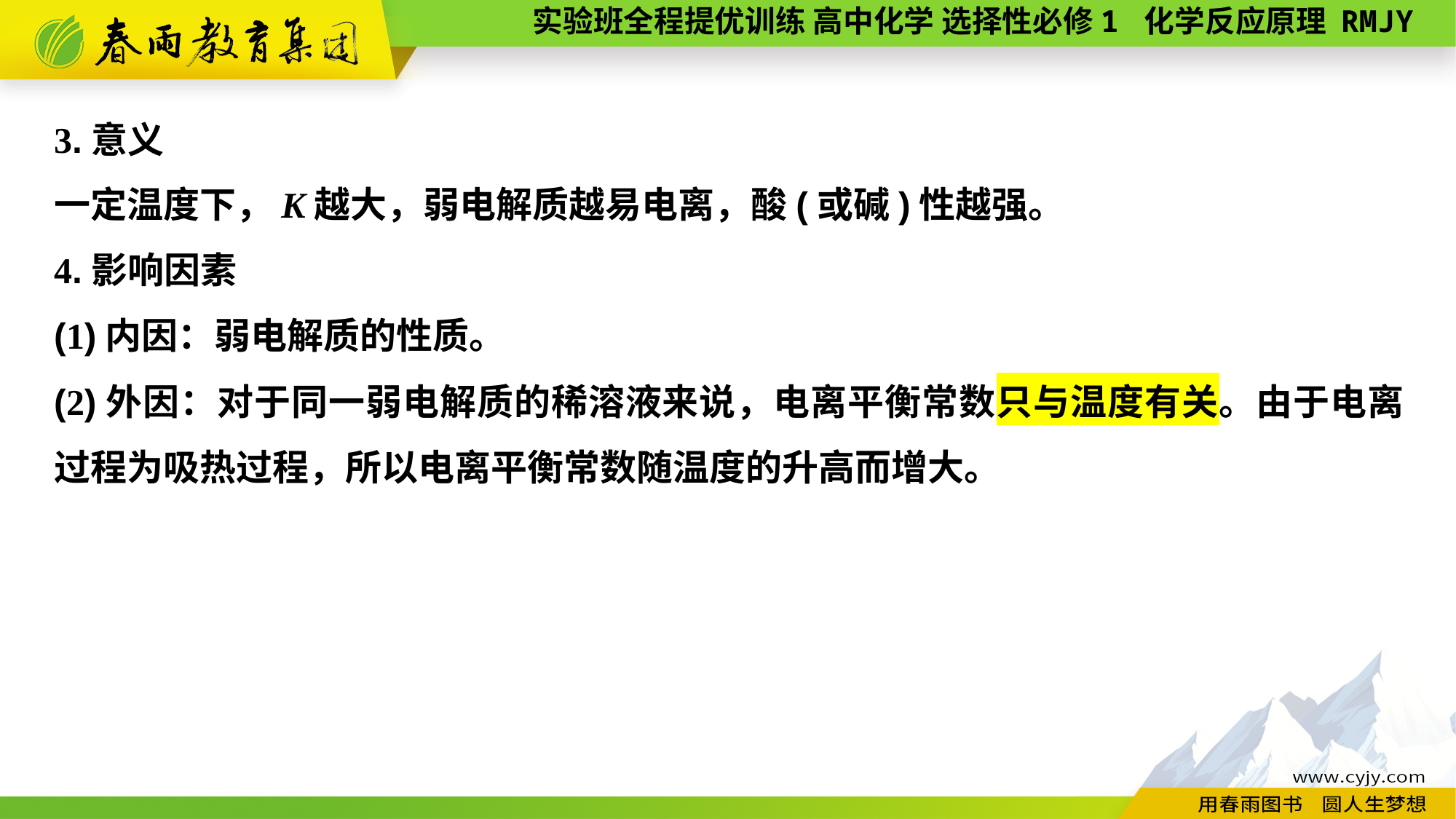

3.意义
一定温度下，K越大，弱电解质越易电离，酸(或碱)性越强。
4.影响因素
(1)内因：弱电解质的性质。
(2)外因：对于同一弱电解质的稀溶液来说，电离平衡常数只与温度有关。由于电离过程为吸热过程，所以电离平衡常数随温度的升高而增大。